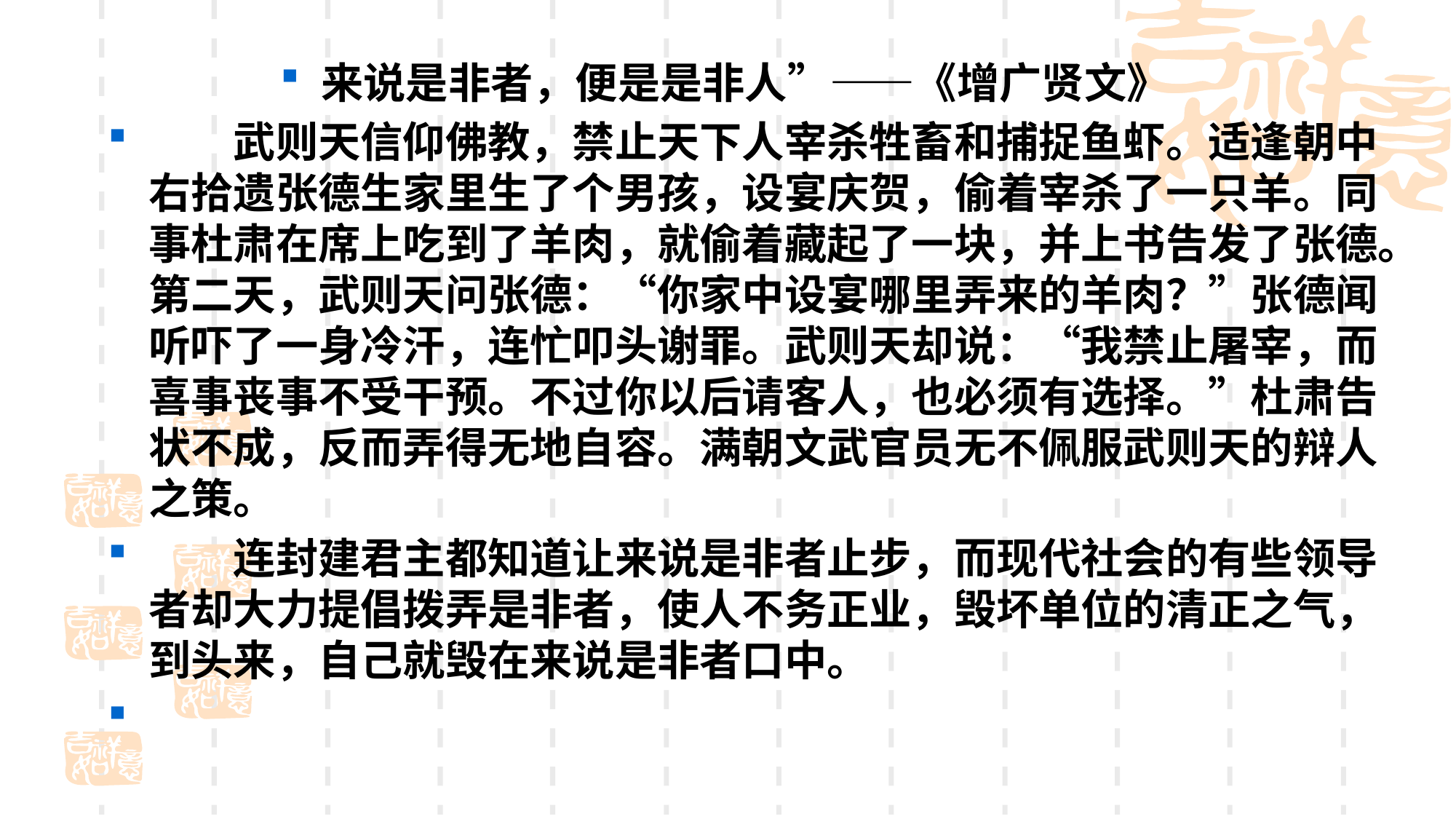

来说是非者，便是是非人”——《增广贤文》
　　武则天信仰佛教，禁止天下人宰杀牲畜和捕捉鱼虾。适逢朝中右拾遗张德生家里生了个男孩，设宴庆贺，偷着宰杀了一只羊。同事杜肃在席上吃到了羊肉，就偷着藏起了一块，并上书告发了张德。第二天，武则天问张德：“你家中设宴哪里弄来的羊肉？”张德闻听吓了一身冷汗，连忙叩头谢罪。武则天却说：“我禁止屠宰，而喜事丧事不受干预。不过你以后请客人，也必须有选择。”杜肃告状不成，反而弄得无地自容。满朝文武官员无不佩服武则天的辩人之策。
　　连封建君主都知道让来说是非者止步，而现代社会的有些领导者却大力提倡拨弄是非者，使人不务正业，毁坏单位的清正之气，到头来，自己就毁在来说是非者口中。